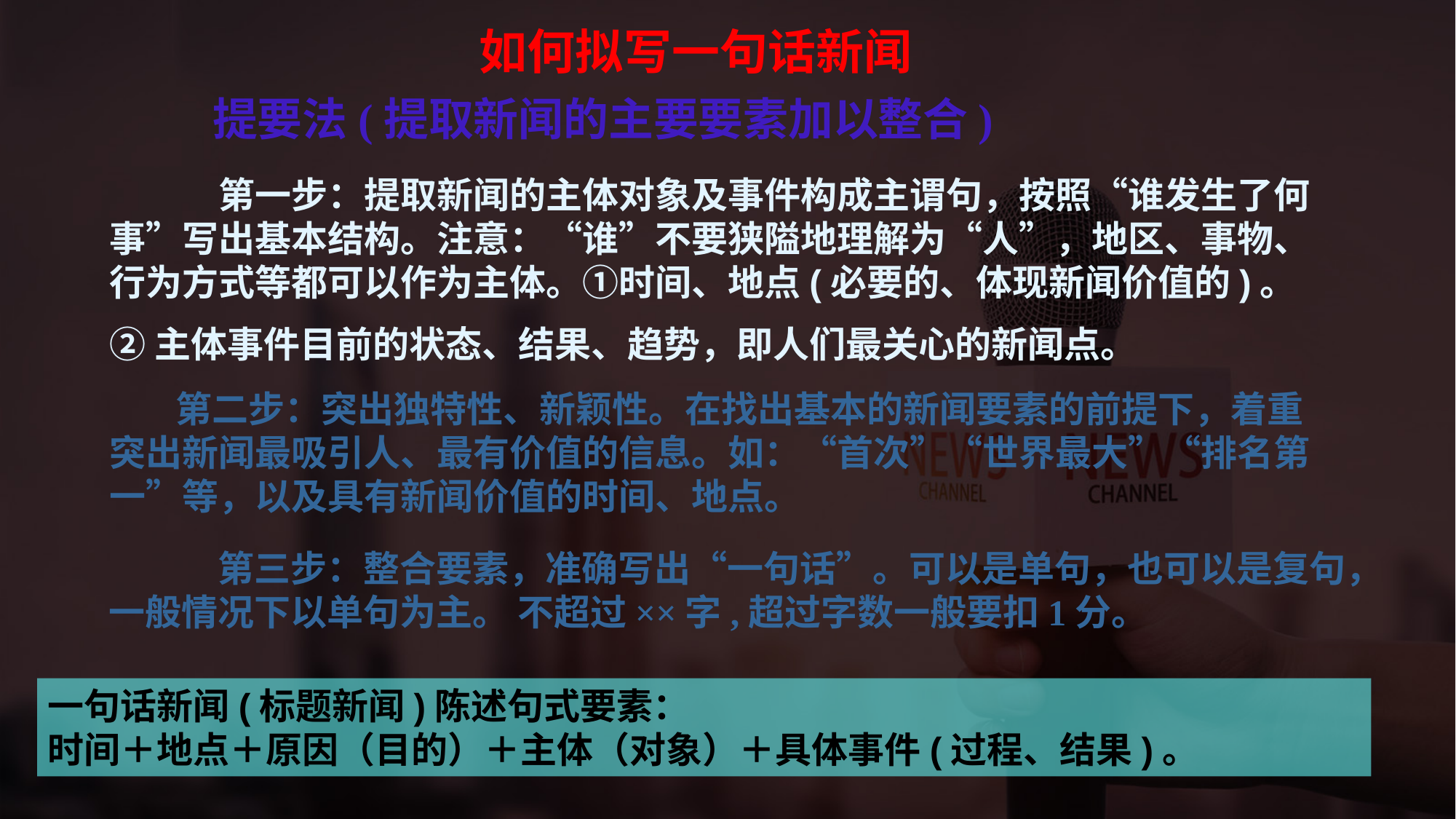

如何拟写一句话新闻
提要法(提取新闻的主要要素加以整合)
	第一步：提取新闻的主体对象及事件构成主谓句，按照“谁发生了何事”写出基本结构。注意：“谁”不要狭隘地理解为“人”，地区、事物、行为方式等都可以作为主体。①时间、地点(必要的、体现新闻价值的)。
②主体事件目前的状态、结果、趋势，即人们最关心的新闻点。

       第二步：突出独特性、新颖性。在找出基本的新闻要素的前提下，着重突出新闻最吸引人、最有价值的信息。如：“首次”“世界最大”“排名第一”等，以及具有新闻价值的时间、地点。
	第三步：整合要素，准确写出“一句话”。可以是单句，也可以是复句，一般情况下以单句为主。 不超过××字,超过字数一般要扣1分。
一句话新闻(标题新闻)陈述句式要素：
时间＋地点＋原因（目的）＋主体（对象）＋具体事件(过程、结果)。